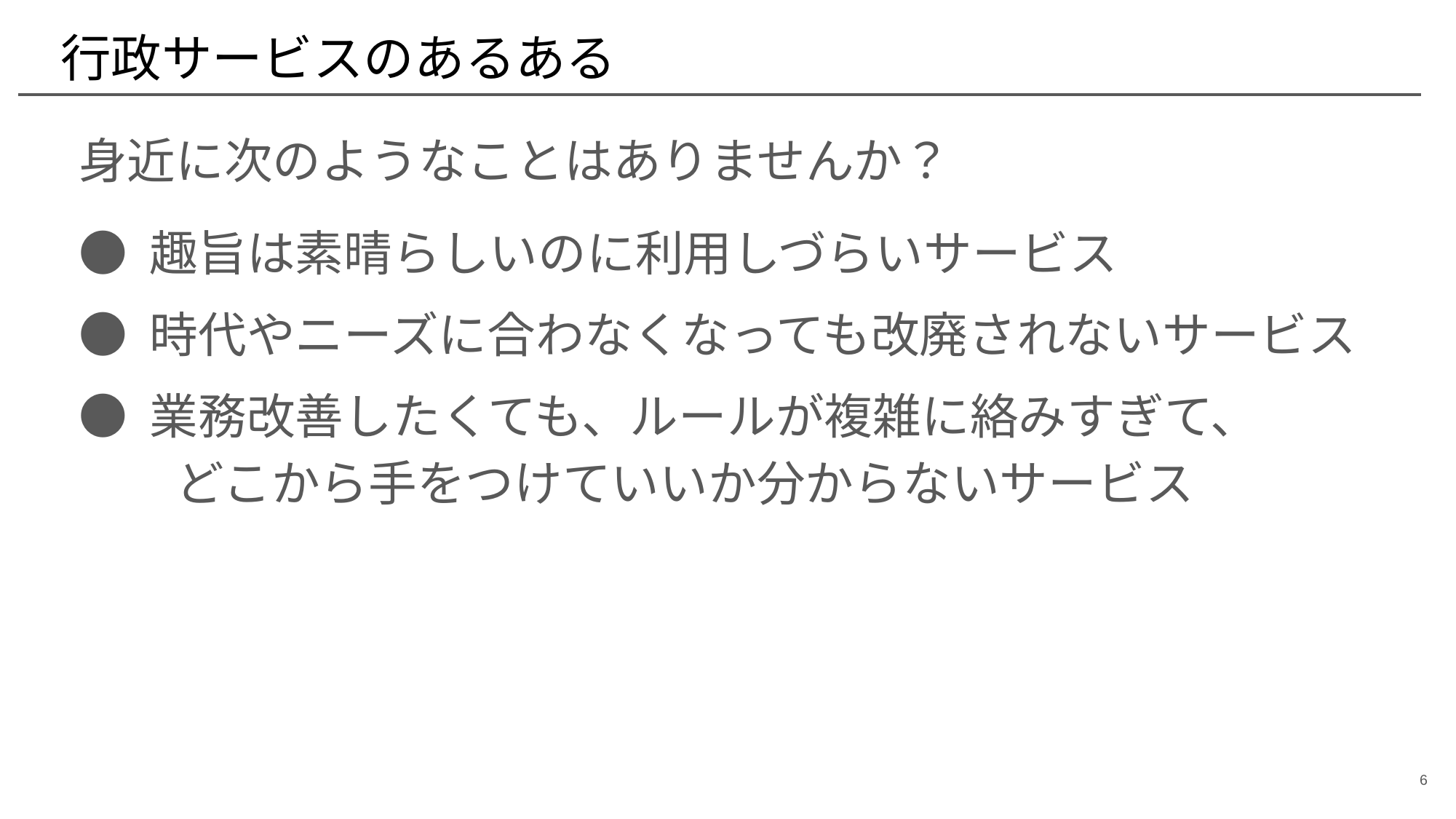

# 行政サービスのあるある
身近に次のようなことはありませんか？

● 趣旨は素晴らしいのに利用しづらいサービス

● 時代やニーズに合わなくなっても改廃されないサービス

● 業務改善したくても、ルールが複雑に絡みすぎて、
　　どこから手をつけていいか分からないサービス

6